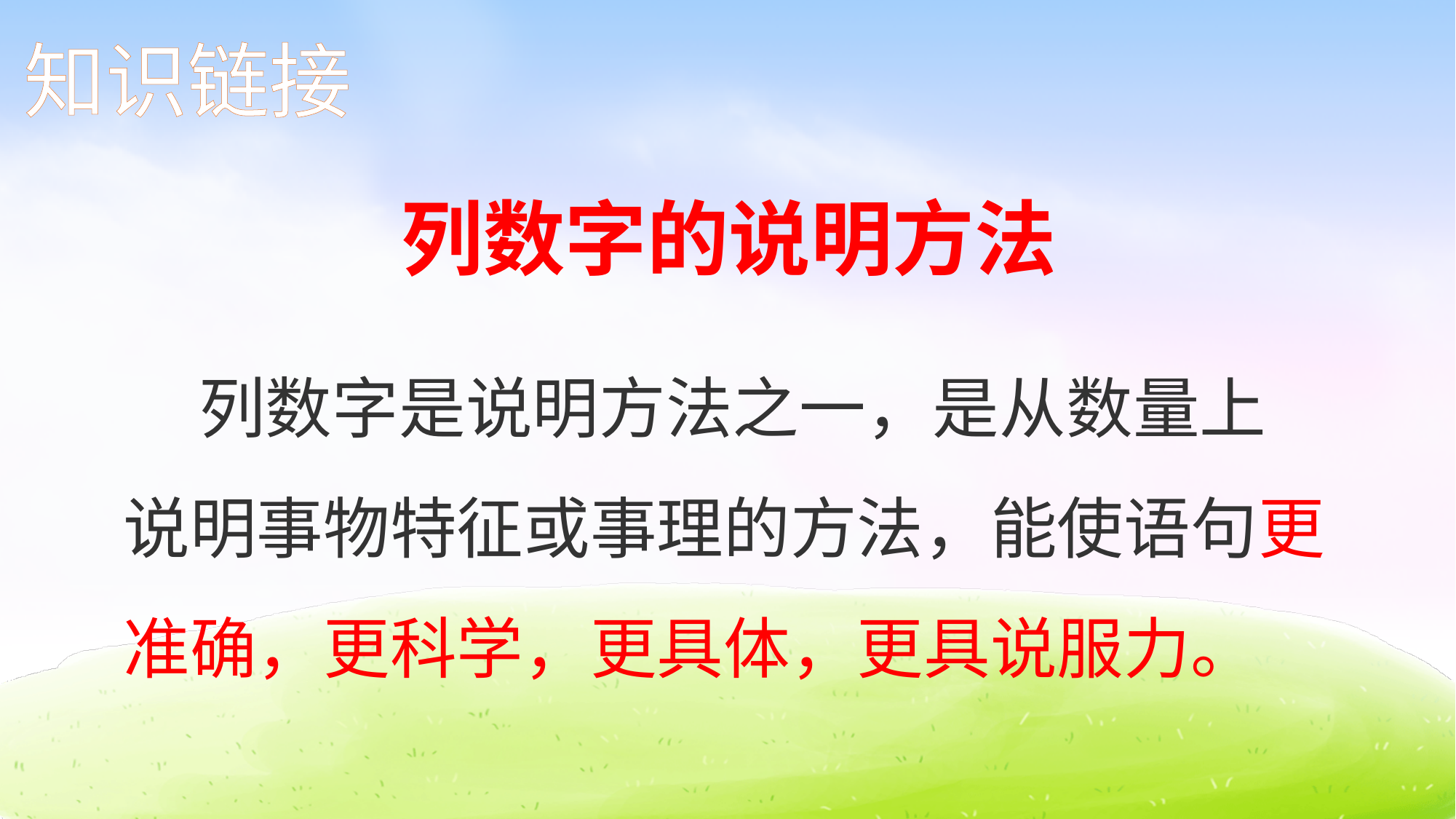

知识链接
列数字的说明方法
    列数字是说明方法之一，是从数量上说明事物特征或事理的方法，能使语句更准确，更科学，更具体，更具说服力。